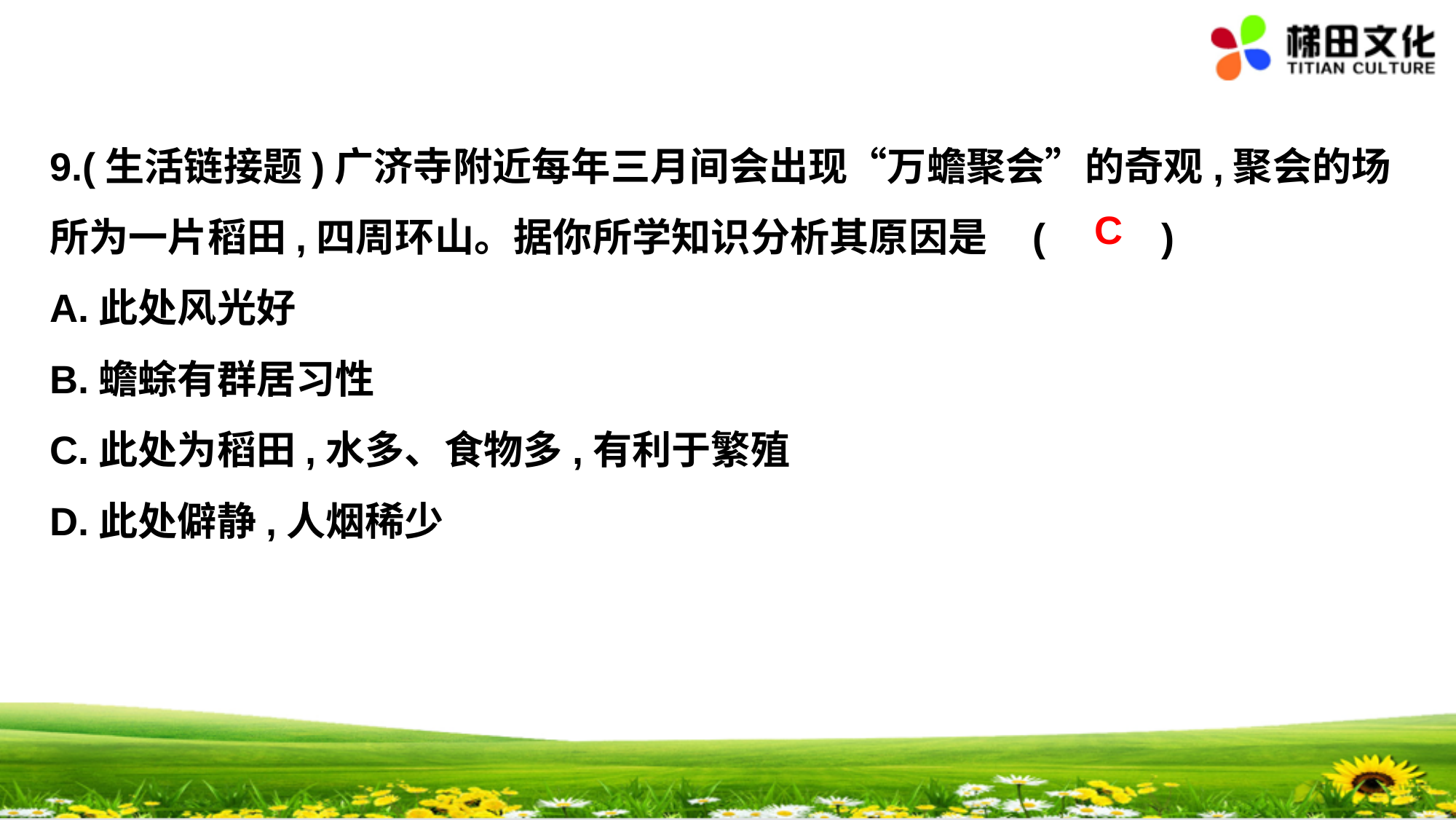

9.(生活链接题)广济寺附近每年三月间会出现“万蟾聚会”的奇观,聚会的场
所为一片稻田,四周环山。据你所学知识分析其原因是	(　  　)
A.此处风光好
B.蟾蜍有群居习性
C.此处为稻田,水多、食物多,有利于繁殖
D.此处僻静,人烟稀少
C